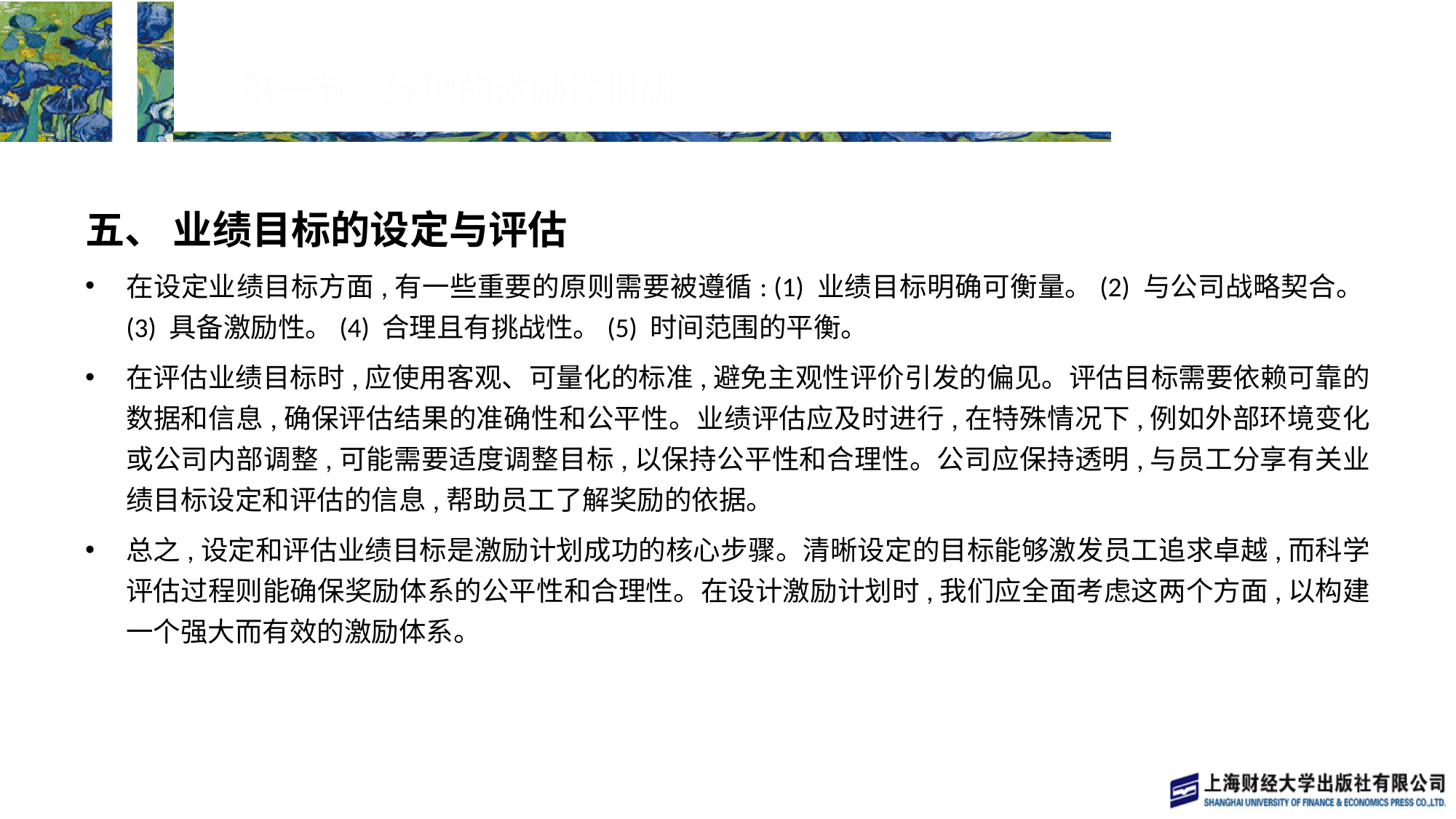

# 第一节　经理的激励性报酬
五、 业绩目标的设定与评估
在设定业绩目标方面,有一些重要的原则需要被遵循: (1) 业绩目标明确可衡量。(2) 与公司战略契合。(3) 具备激励性。(4) 合理且有挑战性。(5) 时间范围的平衡。
在评估业绩目标时,应使用客观、可量化的标准,避免主观性评价引发的偏见。评估目标需要依赖可靠的数据和信息,确保评估结果的准确性和公平性。业绩评估应及时进行,在特殊情况下,例如外部环境变化或公司内部调整,可能需要适度调整目标,以保持公平性和合理性。公司应保持透明,与员工分享有关业绩目标设定和评估的信息,帮助员工了解奖励的依据。
总之,设定和评估业绩目标是激励计划成功的核心步骤。清晰设定的目标能够激发员工追求卓越,而科学评估过程则能确保奖励体系的公平性和合理性。在设计激励计划时,我们应全面考虑这两个方面,以构建一个强大而有效的激励体系。